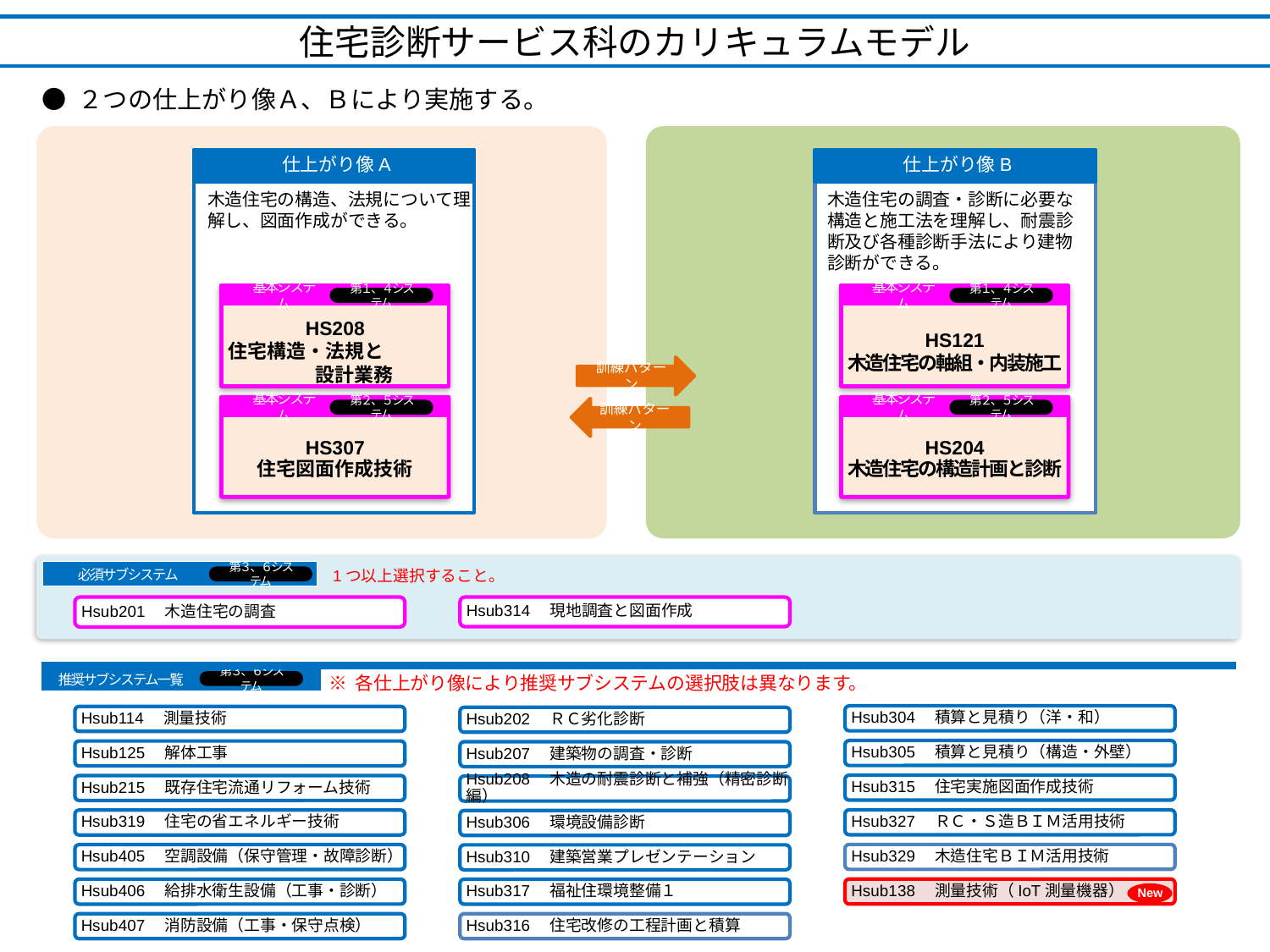

住宅診断サービス科のカリキュラムモデル
● ２つの仕上がり像Ａ、Ｂにより実施する。

仕上がり像A

木造住宅の構造、法規について理解し、図面作成ができる。
仕上がり像B

仕上がり像Ａ
機械図面を理解し、３次元ＣＡＤによる製品のモデリングができる。
木造住宅の調査・診断に必要な構造と施工法を理解し、耐震診断及び各種診断手法により建物診断ができる。

基本システム

HS208
住宅構造・法規と　　　　　設計業務

HS307
住宅図面作成技術
第１、４システム

基本システム
第２、５システム

基本システム

HS121
木造住宅の軸組・内装施工

HS204
木造住宅の構造計画と診断
第１、４システム

基本システム
第２、５システム

MS409
機械製図及びＣＡＤ基本
第１システム
第４システム
訓練パターン
訓練パターン
基本ｼｽﾃﾑ
基本ｼｽﾃﾑ
第２システム
第５システム

1つ以上選択すること。

必須サブシステム
第３、６システム
Hsub201　木造住宅の調査
Hsub314　現地調査と図面作成
※ 各仕上がり像により推奨サブシステムの選択肢は異なります。

推奨サブシステム一覧
第３、６システム
Hsub304　積算と見積り（洋・和）
Hsub114　測量技術
Hsub202　ＲＣ劣化診断
Hsub305　積算と見積り（構造・外壁）
Hsub125　解体工事
Hsub207　建築物の調査・診断
Hsub315　住宅実施図面作成技術
Hsub215　既存住宅流通リフォーム技術
Hsub208　木造の耐震診断と補強（精密診断編）
Hsub327　ＲＣ・Ｓ造ＢＩＭ活用技術
Hsub319　住宅の省エネルギー技術
Hsub306　環境設備診断
Hsub329　木造住宅ＢＩＭ活用技術
Hsub405　空調設備（保守管理・故障診断）
Hsub310　建築営業プレゼンテーション
Hsub138　測量技術（IoT測量機器）
New

Hsub406　給排水衛生設備（工事・診断）
Hsub317　福祉住環境整備１
Hsub407　消防設備（工事・保守点検）
Hsub316　住宅改修の工程計画と積算